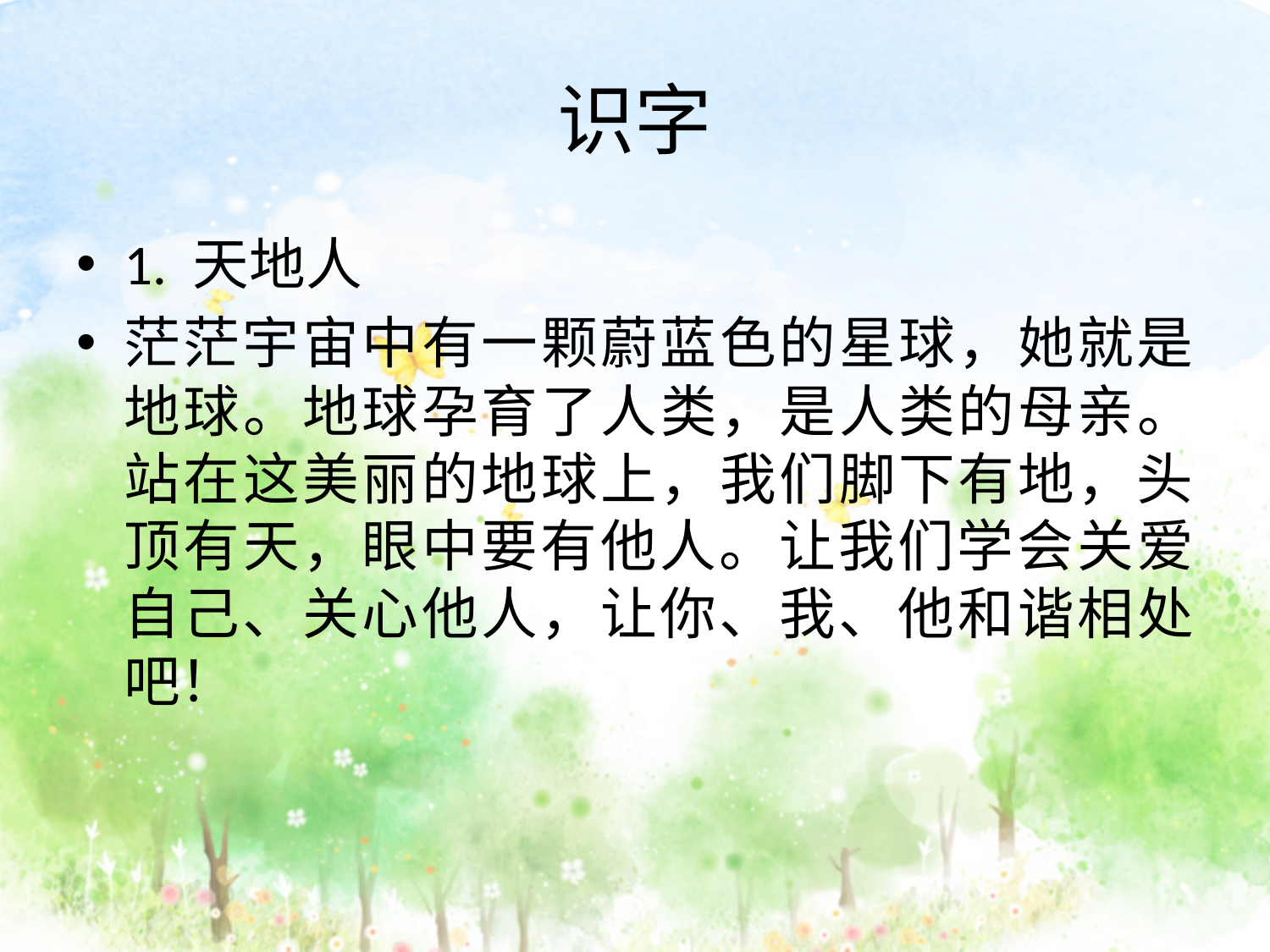

# 识字
1. 天地人
茫茫宇宙中有一颗蔚蓝色的星球，她就是地球。地球孕育了人类，是人类的母亲。站在这美丽的地球上，我们脚下有地，头顶有天，眼中要有他人。让我们学会关爱自己、关心他人，让你、我、他和谐相处吧！